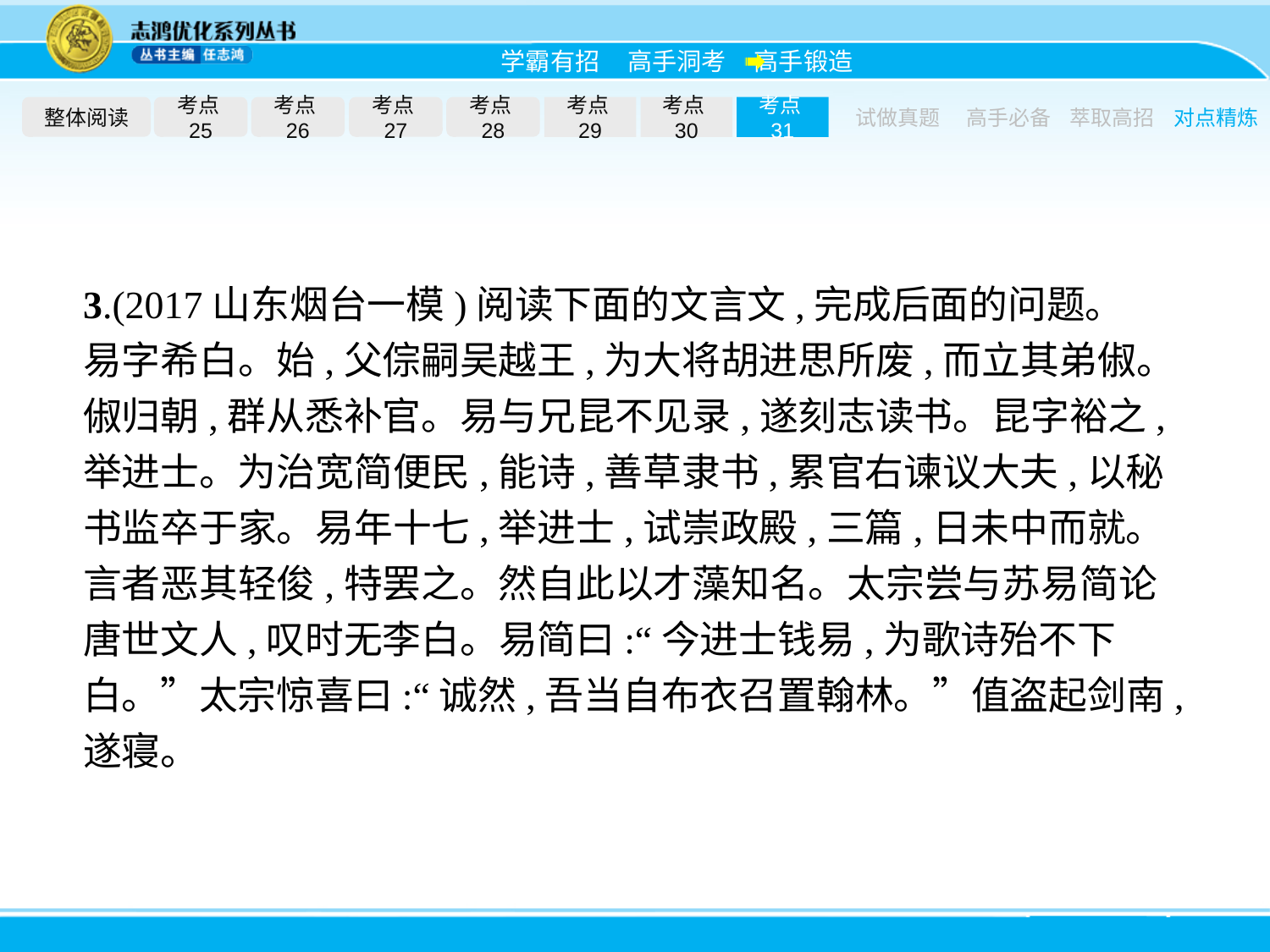

整体阅读
考点25
考点26
考点27
考点28
考点29
考点30
考点31
试做真题
高手必备
萃取高招
对点精炼
3.(2017山东烟台一模)阅读下面的文言文,完成后面的问题。
易字希白。始,父倧嗣吴越王,为大将胡进思所废,而立其弟俶。俶归朝,群从悉补官。易与兄昆不见录,遂刻志读书。昆字裕之,举进士。为治宽简便民,能诗,善草隶书,累官右谏议大夫,以秘书监卒于家。易年十七,举进士,试崇政殿,三篇,日未中而就。言者恶其轻俊,特罢之。然自此以才藻知名。太宗尝与苏易简论唐世文人,叹时无李白。易简曰:“今进士钱易,为歌诗殆不下白。”太宗惊喜曰:“诚然,吾当自布衣召置翰林。”值盗起剑南,遂寝。